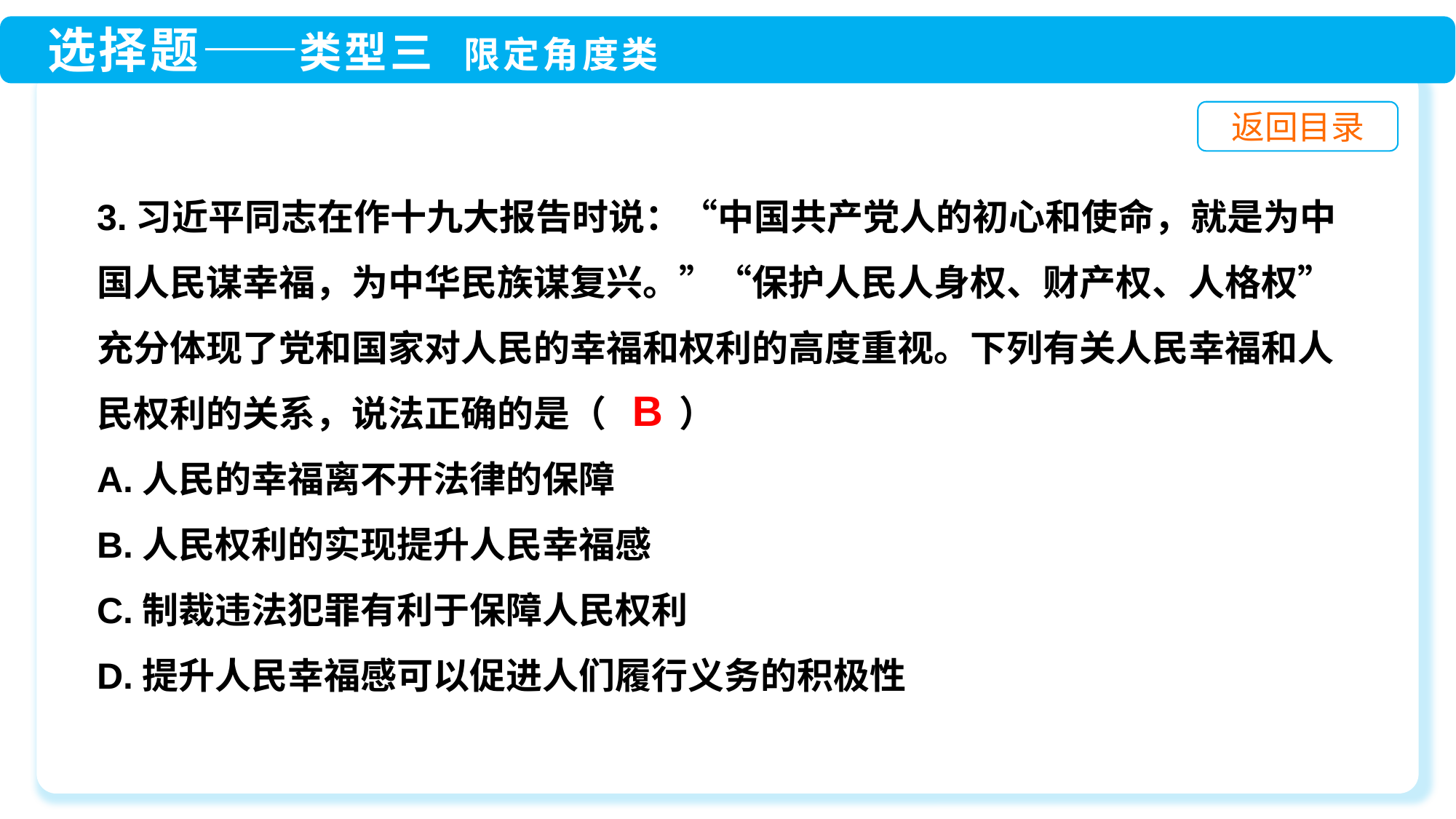

3.习近平同志在作十九大报告时说：“中国共产党人的初心和使命，就是为中国人民谋幸福，为中华民族谋复兴。”“保护人民人身权、财产权、人格权”充分体现了党和国家对人民的幸福和权利的高度重视。下列有关人民幸福和人民权利的关系，说法正确的是（　　）
A.人民的幸福离不开法律的保障
B.人民权利的实现提升人民幸福感
C.制裁违法犯罪有利于保障人民权利
D.提升人民幸福感可以促进人们履行义务的积极性

B